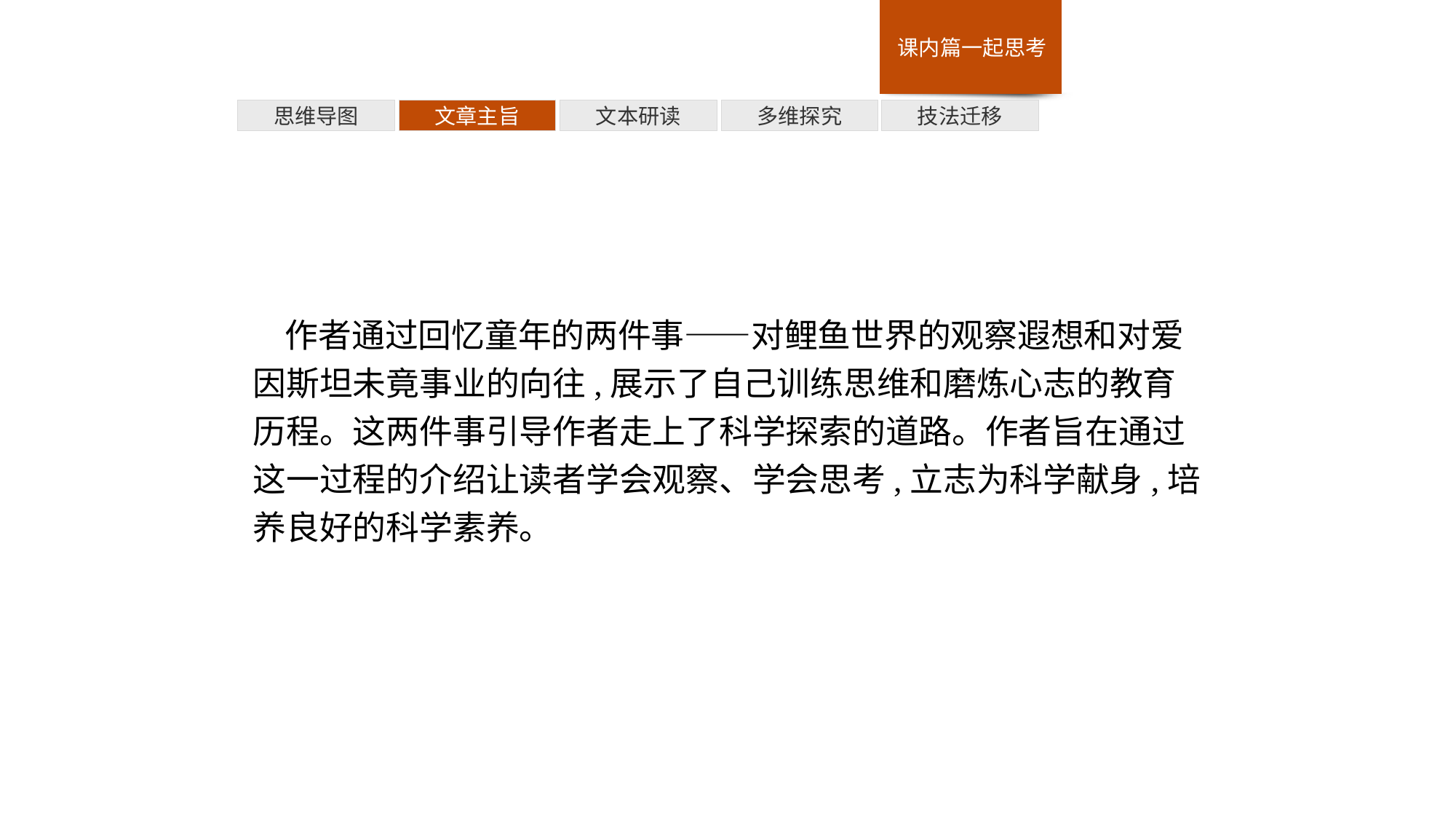

多维探究
思维导图
文章主旨
文本研读
技法迁移
作者通过回忆童年的两件事——对鲤鱼世界的观察遐想和对爱因斯坦未竟事业的向往,展示了自己训练思维和磨炼心志的教育历程。这两件事引导作者走上了科学探索的道路。作者旨在通过这一过程的介绍让读者学会观察、学会思考,立志为科学献身,培养良好的科学素养。